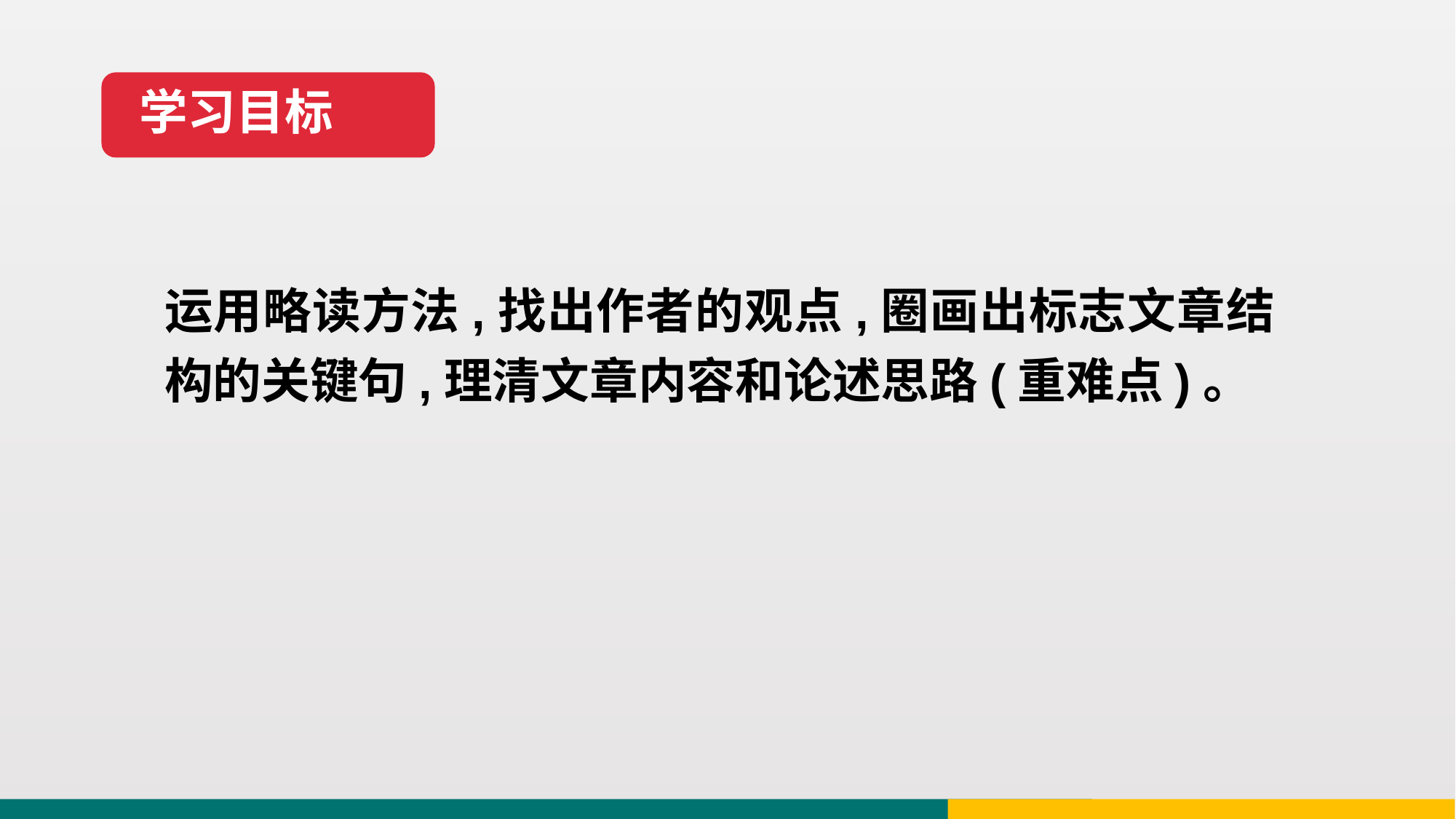

学习目标
运用略读方法,找出作者的观点,圈画出标志文章结构的关键句,理清文章内容和论述思路(重难点)。